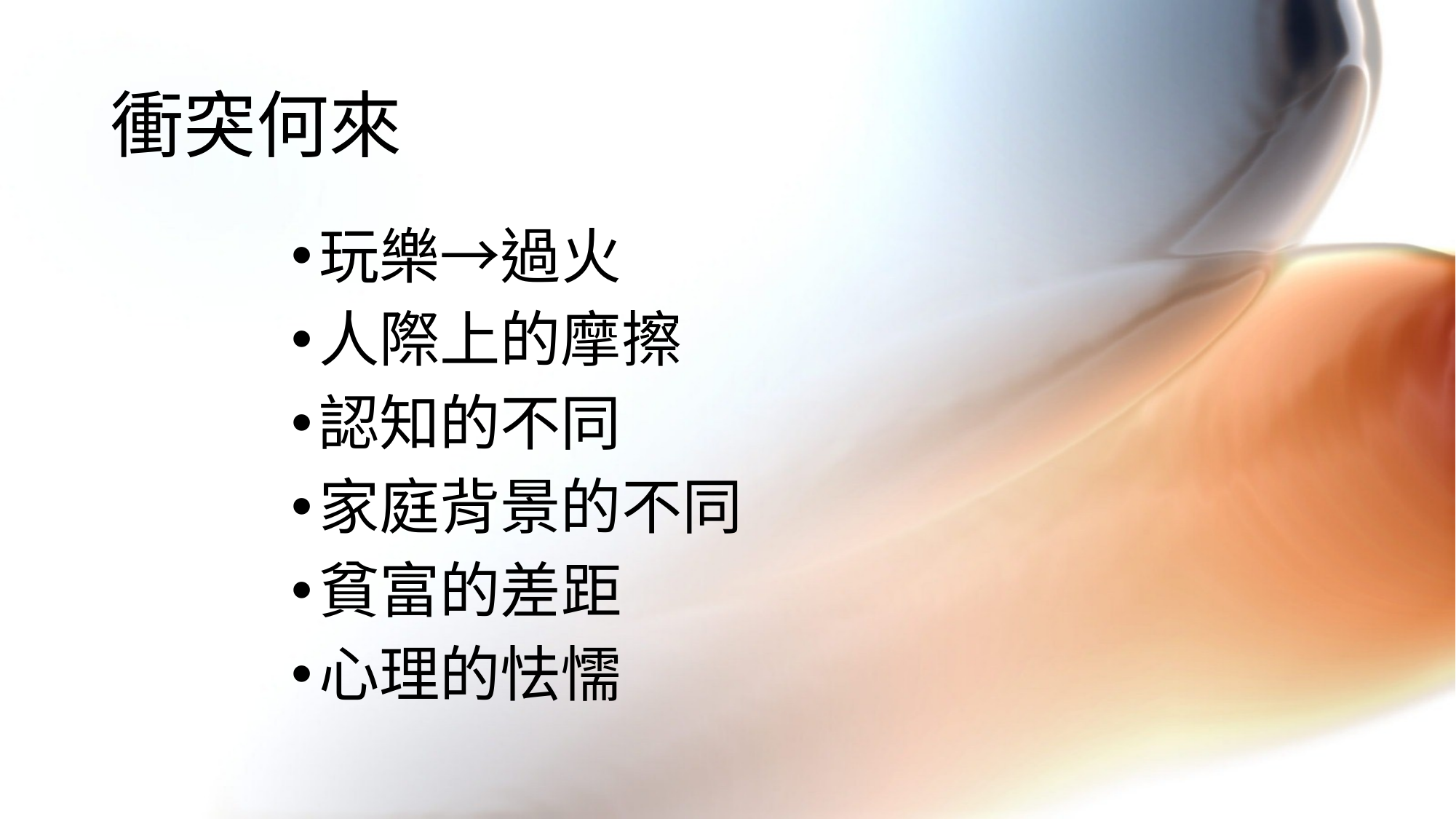

# 衝突何來
玩樂→過火
人際上的摩擦
認知的不同
家庭背景的不同
貧富的差距
心理的怯懦